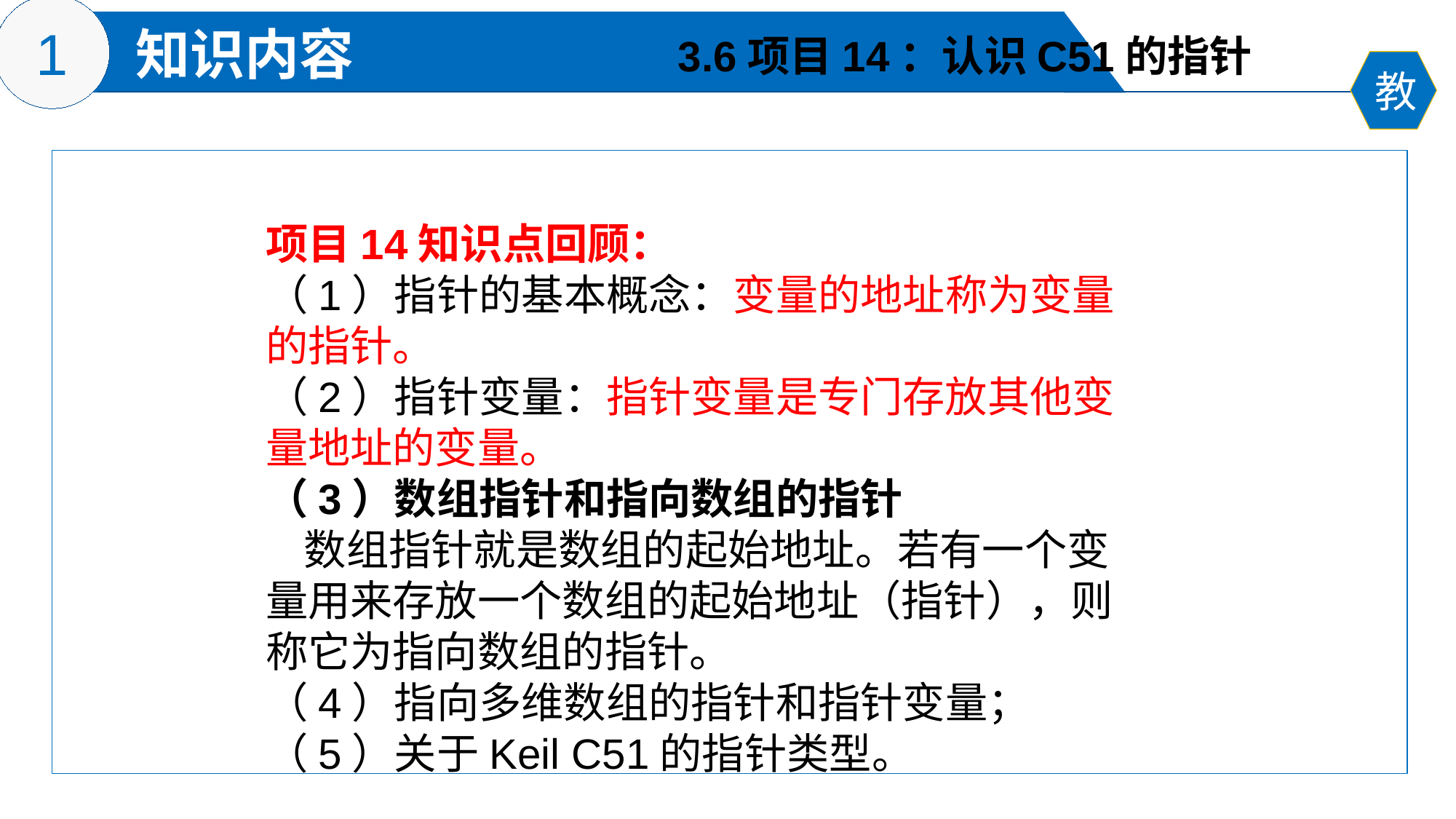

3.6项目14：认识C51的指针
项目14知识点回顾：
（1）指针的基本概念：变量的地址称为变量的指针。
（2）指针变量：指针变量是专门存放其他变量地址的变量。
（3）数组指针和指向数组的指针
   数组指针就是数组的起始地址。若有一个变量用来存放一个数组的起始地址（指针），则称它为指向数组的指针。
（4）指向多维数组的指针和指针变量；
（5）关于Keil C51的指针类型。